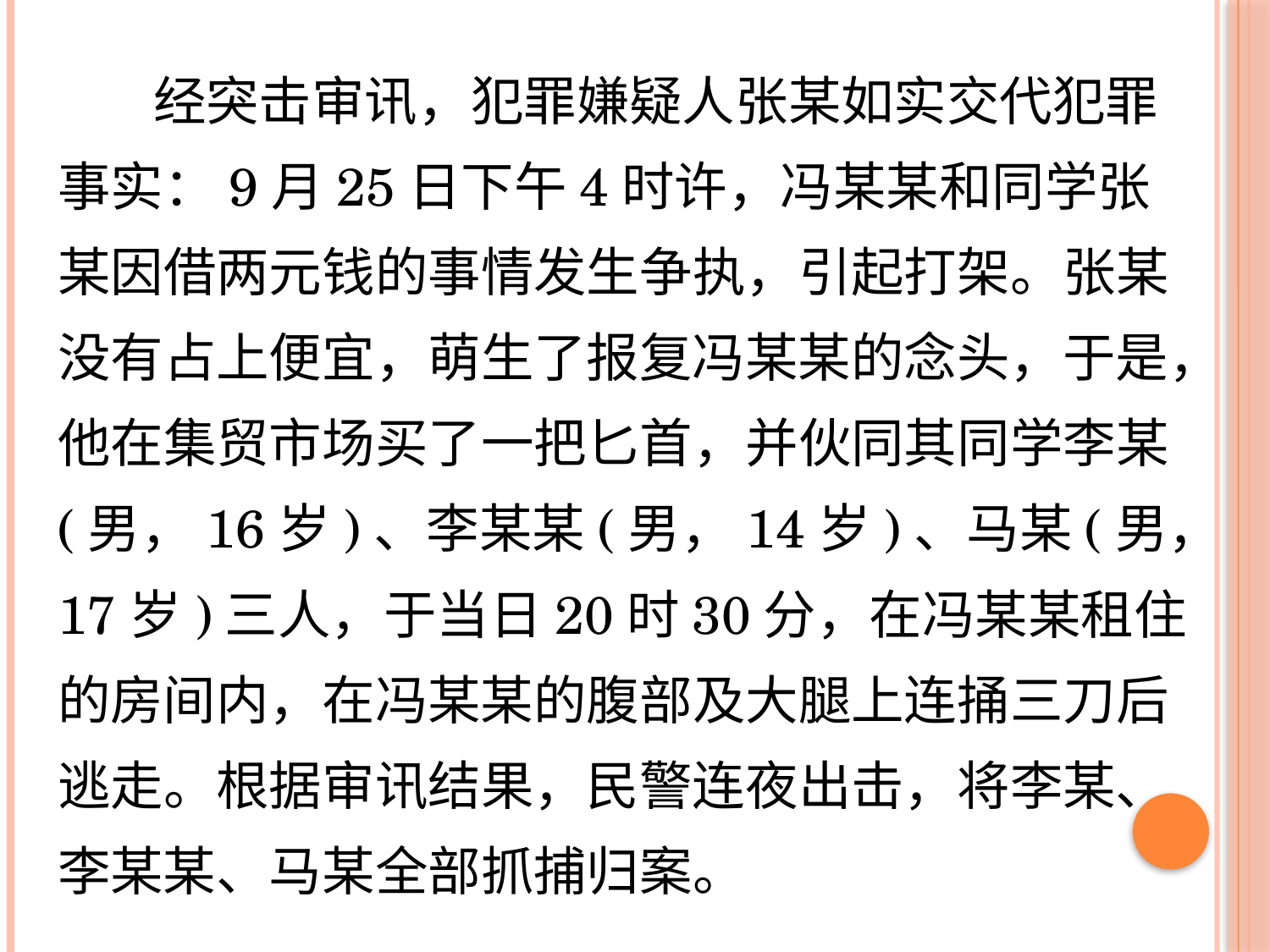

经突击审讯，犯罪嫌疑人张某如实交代犯罪事实：9月25日下午4时许，冯某某和同学张某因借两元钱的事情发生争执，引起打架。张某没有占上便宜，萌生了报复冯某某的念头，于是，他在集贸市场买了一把匕首，并伙同其同学李某(男，16岁)、李某某(男，14岁)、马某(男，17岁)三人，于当日20时30分，在冯某某租住的房间内，在冯某某的腹部及大腿上连捅三刀后逃走。根据审讯结果，民警连夜出击，将李某、李某某、马某全部抓捕归案。